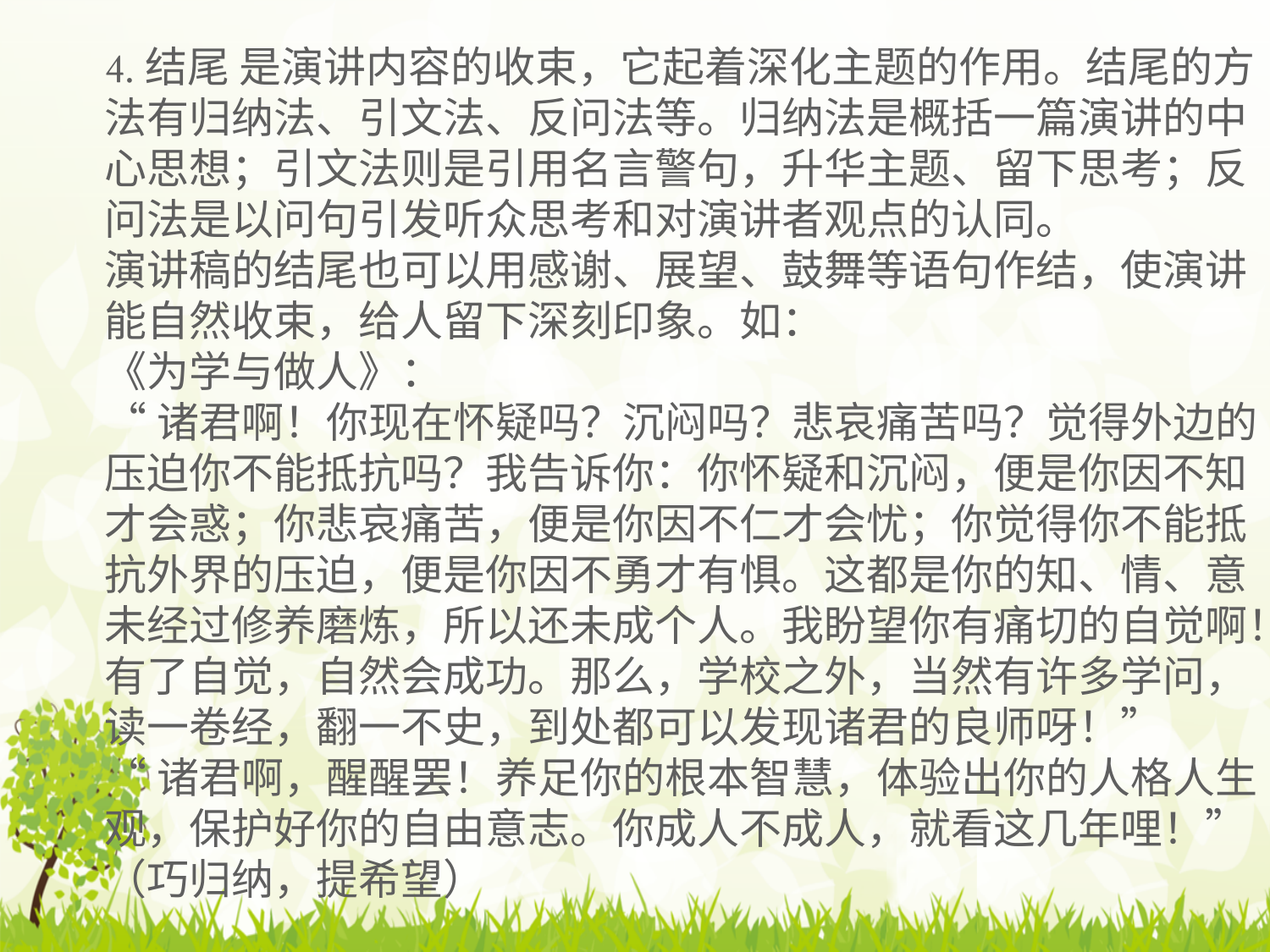

4.结尾 是演讲内容的收束，它起着深化主题的作用。结尾的方法有归纳法、引文法、反问法等。归纳法是概括一篇演讲的中心思想；引文法则是引用名言警句，升华主题、留下思考；反问法是以问句引发听众思考和对演讲者观点的认同。
演讲稿的结尾也可以用感谢、展望、鼓舞等语句作结，使演讲能自然收束，给人留下深刻印象。如：
《为学与做人》：
“诸君啊！你现在怀疑吗？沉闷吗？悲哀痛苦吗？觉得外边的压迫你不能抵抗吗？我告诉你：你怀疑和沉闷，便是你因不知才会惑；你悲哀痛苦，便是你因不仁才会忧；你觉得你不能抵抗外界的压迫，便是你因不勇才有惧。这都是你的知、情、意未经过修养磨炼，所以还未成个人。我盼望你有痛切的自觉啊！有了自觉，自然会成功。那么，学校之外，当然有许多学问，读一卷经，翻一不史，到处都可以发现诸君的良师呀！”
“诸君啊，醒醒罢！养足你的根本智慧，体验出你的人格人生观，保护好你的自由意志。你成人不成人，就看这几年哩！”（巧归纳，提希望）